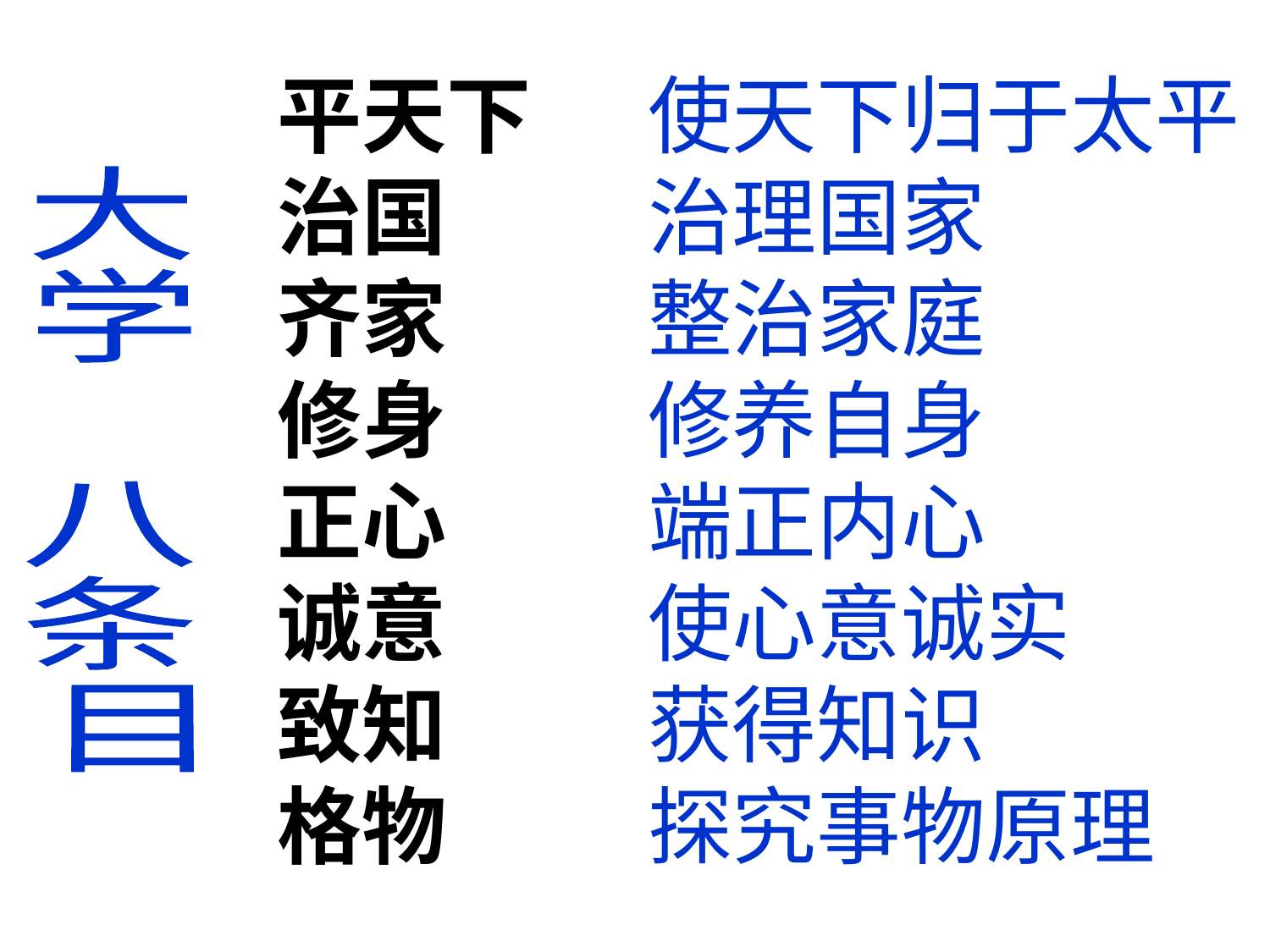

平天下
治国
齐家
修身
正心
诚意
致知
格物
使天下归于太平
治理国家
整治家庭
修养自身
端正内心
使心意诚实
获得知识
探究事物原理

大
学

八
条
目